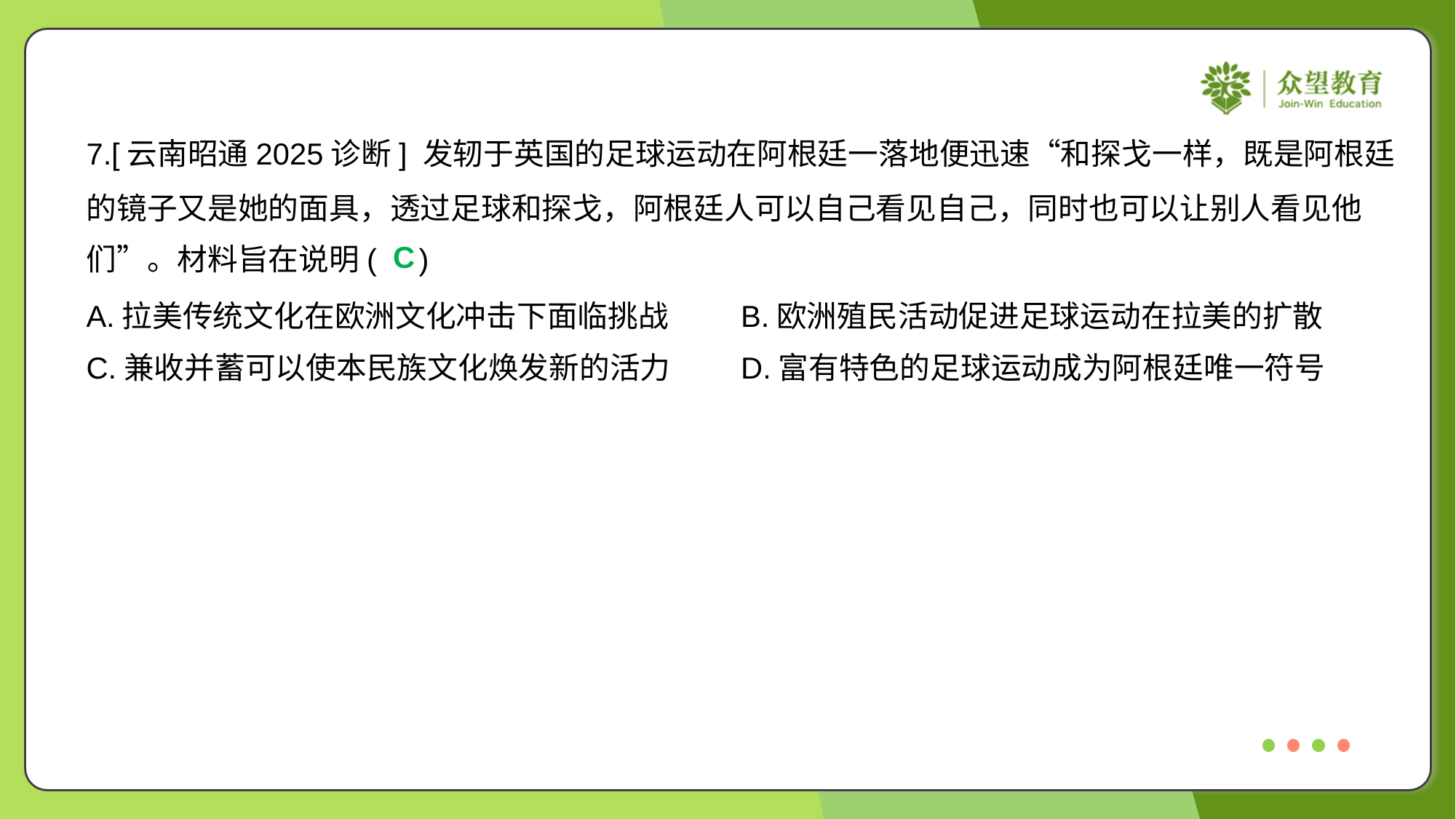

7.[云南昭通2025诊断] 发轫于英国的足球运动在阿根廷一落地便迅速“和探戈一样，既是阿根廷
的镜子又是她的面具，透过足球和探戈，阿根廷人可以自己看见自己，同时也可以让别人看见他
们”。材料旨在说明(     )
C
A.拉美传统文化在欧洲文化冲击下面临挑战	B.欧洲殖民活动促进足球运动在拉美的扩散
C.兼收并蓄可以使本民族文化焕发新的活力	D.富有特色的足球运动成为阿根廷唯一符号